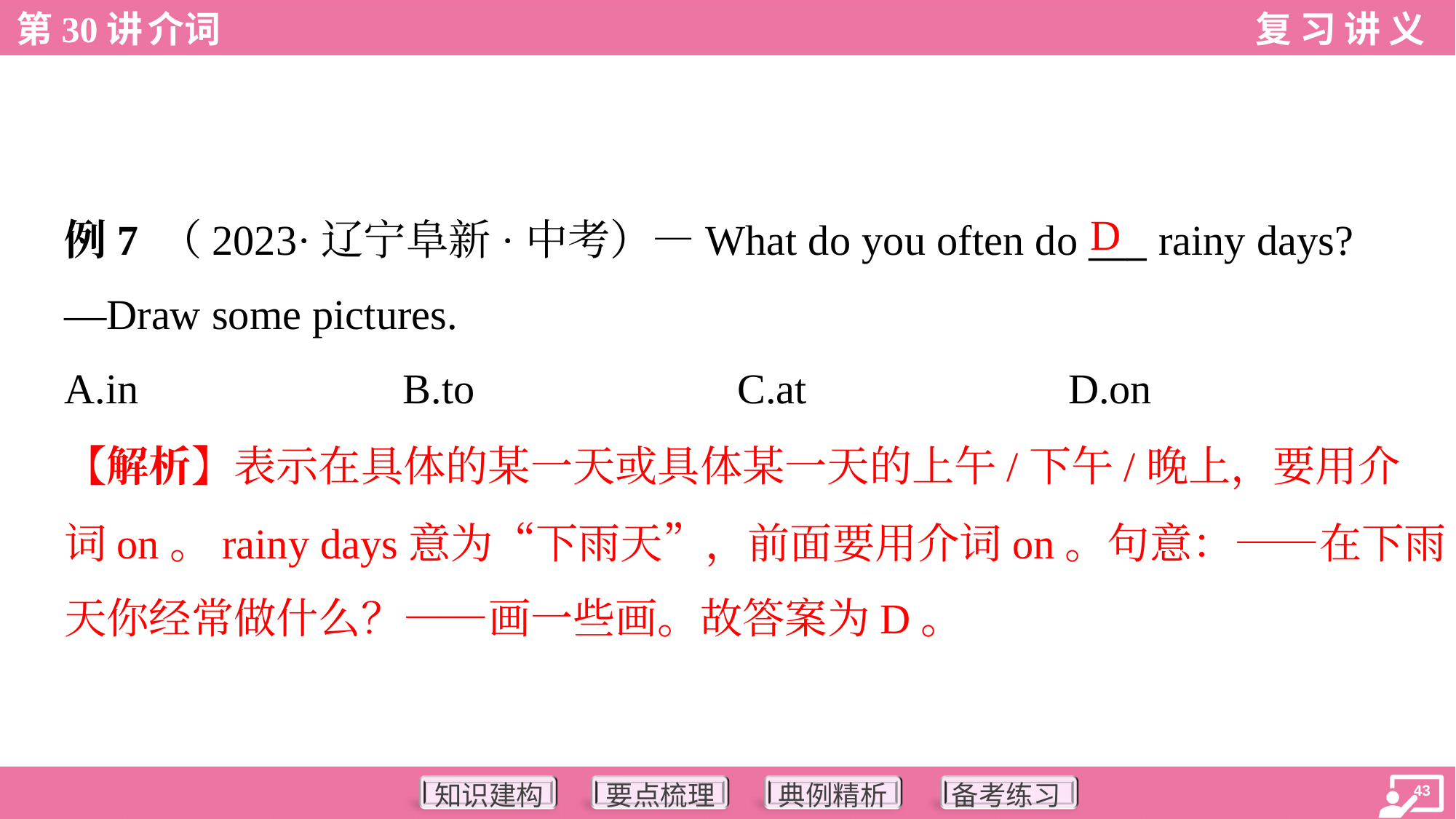

D
例7 （2023·辽宁阜新·中考）—What do you often do ___ rainy days?
—Draw some pictures.
A.in	B.to	C.at	D.on
【解析】表示在具体的某一天或具体某一天的上午/下午/晚上，要用介
词on。rainy days意为“下雨天”，前面要用介词on。句意：——在下雨
天你经常做什么？——画一些画。故答案为D。